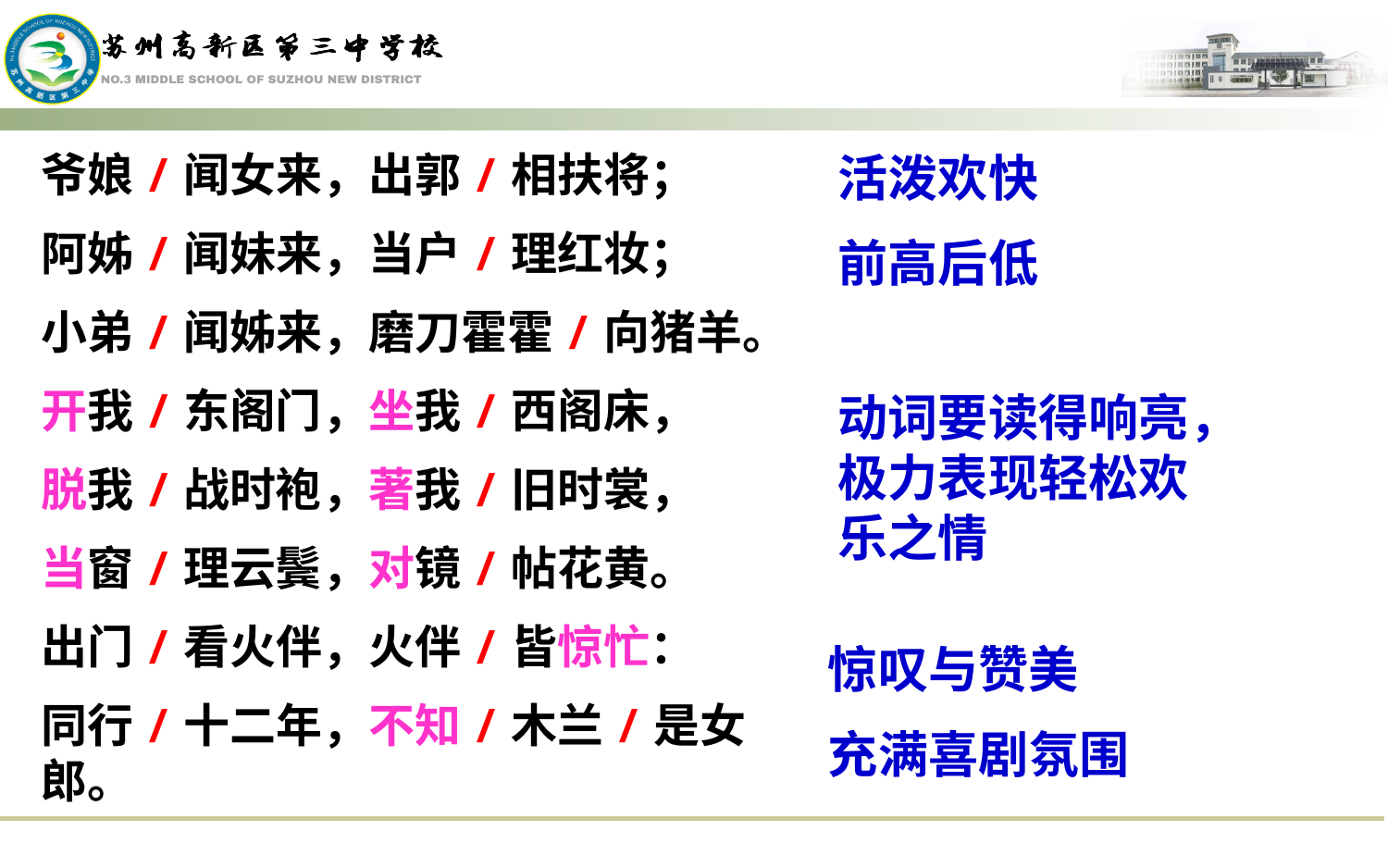

爷娘/闻女来，出郭/相扶将；
阿姊/闻妹来，当户/理红妆；
小弟/闻姊来，磨刀霍霍/向猪羊。
开我/东阁门，坐我/西阁床，
脱我/战时袍，著我/旧时裳，
当窗/理云鬓，对镜/帖花黄。
出门/看火伴，火伴/皆惊忙：
同行/十二年，不知/木兰/是女郎。
活泼欢快
前高后低
动词要读得响亮，极力表现轻松欢乐之情
惊叹与赞美
充满喜剧氛围